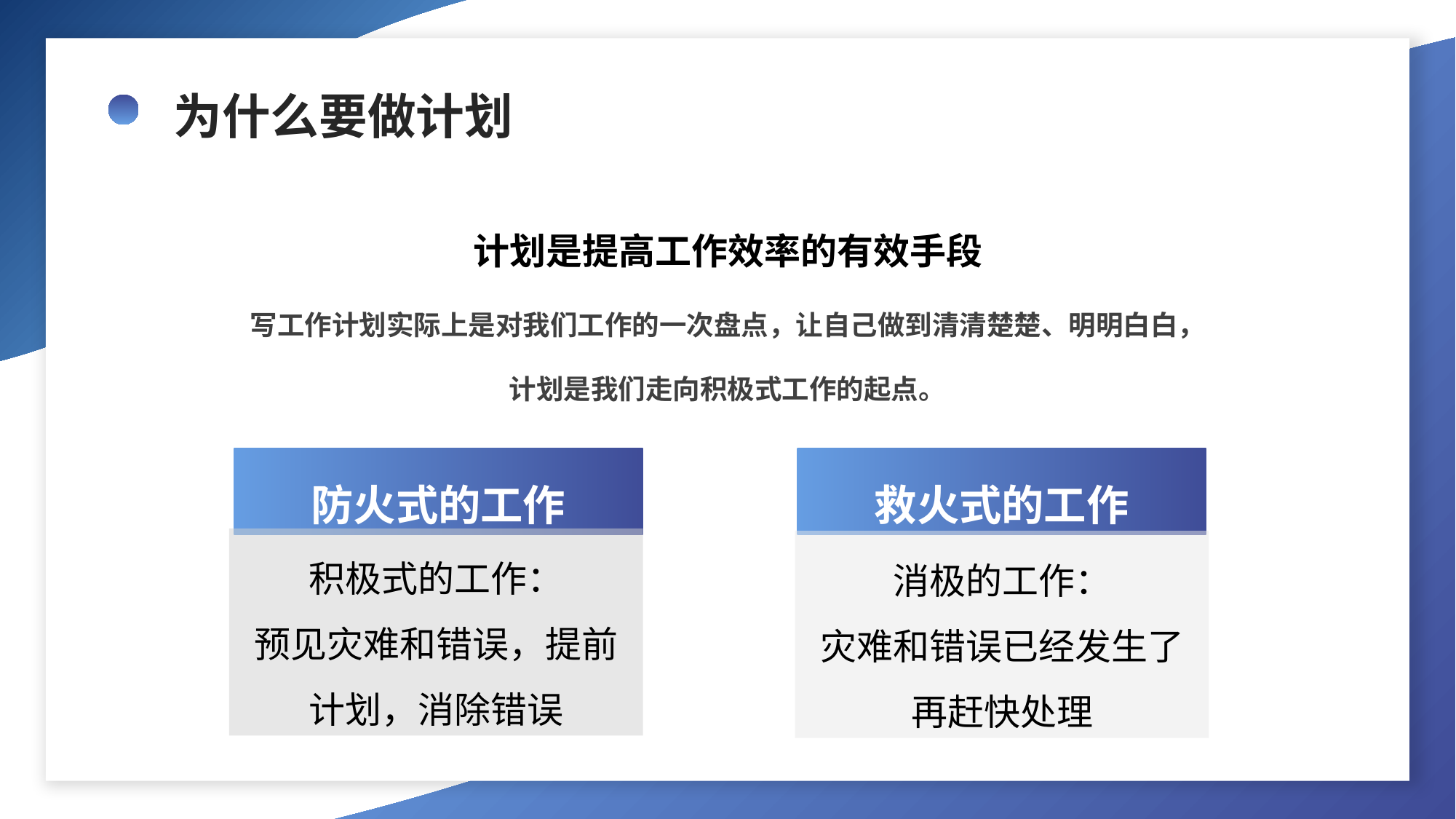

为什么要做计划

计划是提高工作效率的有效手段
写工作计划实际上是对我们工作的一次盘点，让自己做到清清楚楚、明明白白，
计划是我们走向积极式工作的起点。
防火式的工作
救火式的工作
积极式的工作：
预见灾难和错误，提前计划，消除错误
消极的工作：
灾难和错误已经发生了再赶快处理